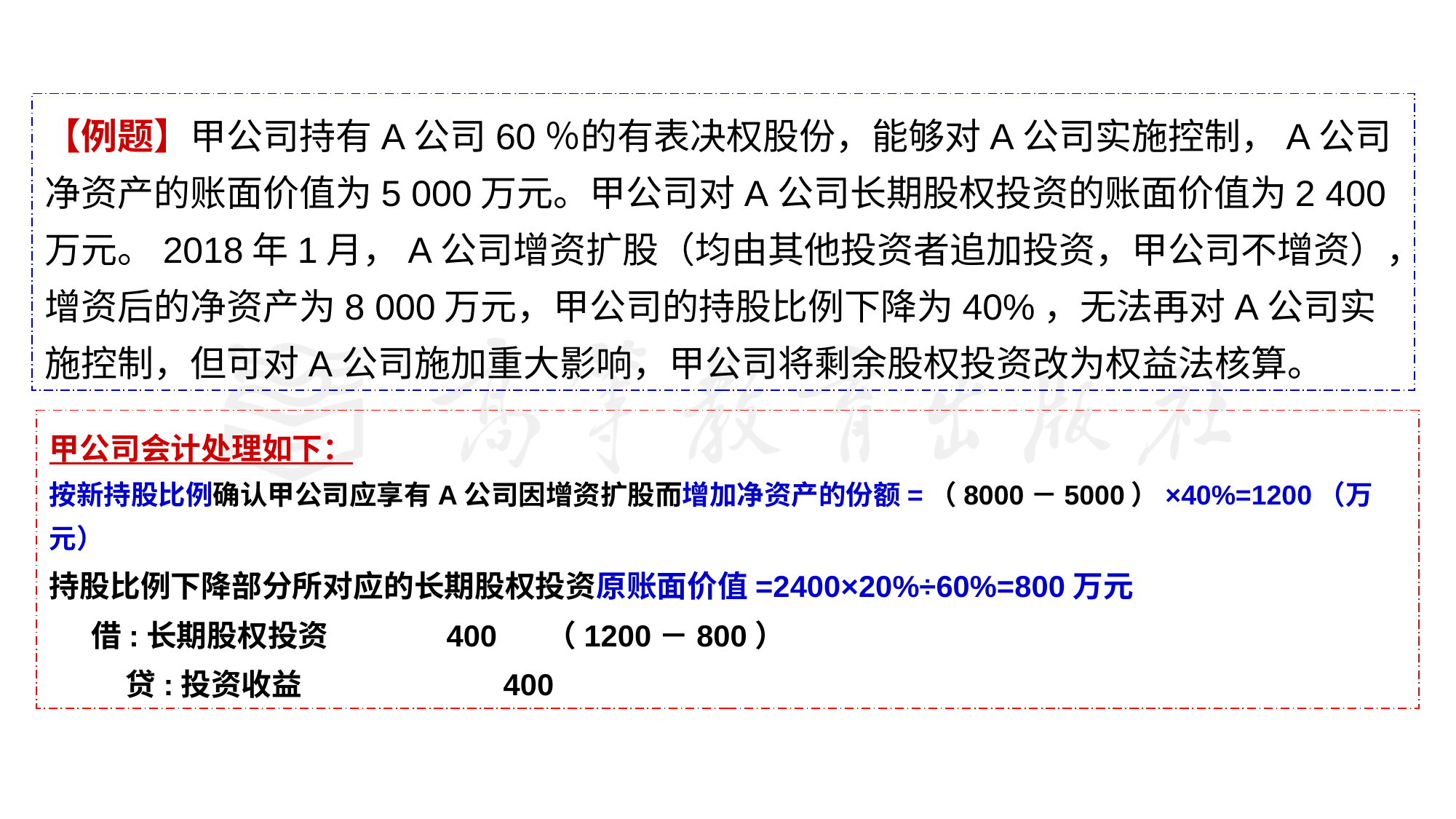

#
【例题】甲公司持有A公司60％的有表决权股份，能够对A公司实施控制，A公司净资产的账面价值为5 000万元。甲公司对A公司长期股权投资的账面价值为2 400万元。2018年1月，A公司增资扩股（均由其他投资者追加投资，甲公司不增资），增资后的净资产为8 000万元，甲公司的持股比例下降为40%，无法再对A公司实施控制，但可对A公司施加重大影响，甲公司将剩余股权投资改为权益法核算。
甲公司会计处理如下：
按新持股比例确认甲公司应享有A公司因增资扩股而增加净资产的份额=（8000－5000）×40%=1200（万元）
持股比例下降部分所对应的长期股权投资原账面价值=2400×20%÷60%=800万元
     借:长期股权投资                400     （1200－800）
          贷:投资收益                            400